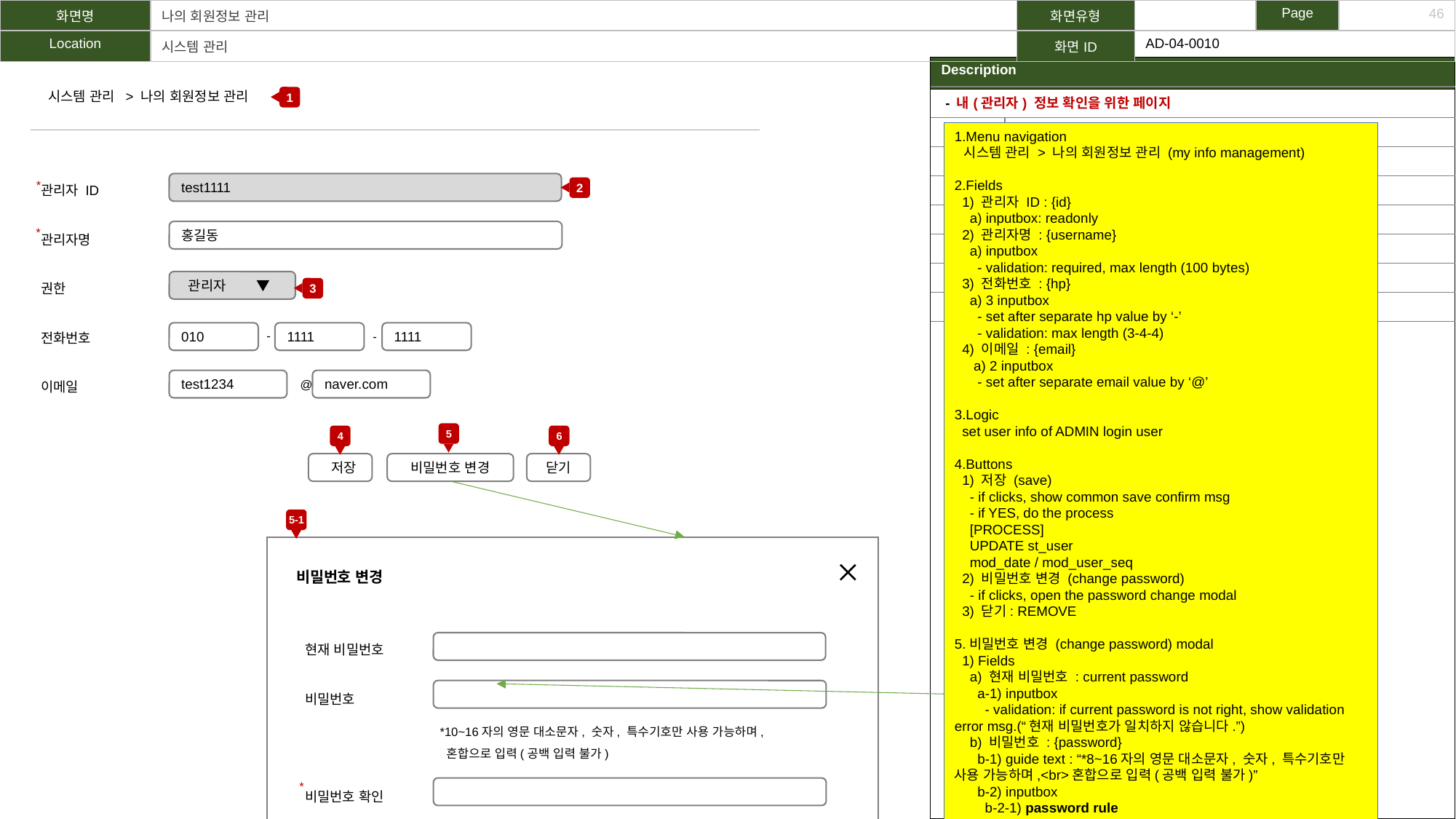

| 화면명 | 나의 회원정보 관리 | 화면유형 |  | Page |  |
| --- | --- | --- | --- | --- | --- |
| Location | 시스템 관리 | 화면ID | AD-04-0010 |  |  |
46
| Description |
| --- |
|  |
1

시스템 관리  > 나의 회원정보 관리
| - 내(관리자) 정보 확인을 위한 페이지 |  |
| --- | --- |
| 1 | - 내비게이션 |
| 2 | - 내 정보 내용 표시 |
| 3 | - 시스템 관리자 외에는 변경 불가능하게 비활성화 |
| 4 | - 저장 |
| 5 | - 비밀번호 변경 |
| 5-1 | - 비밀번호 변경 상세 |
| 6 | - 닫기 |
1.Menu navigation
  시스템 관리 > 나의 회원정보 관리 (my info management)

2.Fields
  1) 관리자 ID : {id}
    a) inputbox: readonly
  2) 관리자명 : {username}
    a) inputbox
      - validation: required, max length (100 bytes)
  3) 전화번호 : {hp}
    a) 3 inputbox
      - set after separate hp value by ‘-’
      - validation: max length (3-4-4)
  4) 이메일 : {email}
     a) 2 inputbox
      - set after separate email value by ‘@’

3.Logic
  set user info of ADMIN login user

4.Buttons
  1) 저장 (save)
    - if clicks, show common save confirm msg
    - if YES, do the process
    [PROCESS]
    UPDATE st_user
    mod_date / mod_user_seq
  2) 비밀번호 변경 (change password)
    - if clicks, open the password change modal
  3) 닫기: REMOVE

5.비밀번호 변경 (change password) modal
  1) Fields
    a) 현재 비밀번호 : current password
      a-1) inputbox
        - validation: if current password is not right, show validation error msg.(“현재 비밀번호가 일치하지 않습니다.”)
    b) 비밀번호 : {password}
      b-1) guide text : “*8~16자의 영문 대소문자, 숫자, 특수기호만 사용 가능하며,<br>혼합으로 입력(공백 입력 불가)”
      b-2) inputbox
        b-2-1) password rule
          - min length (8), max length (16), alphabet(Upper&Lower case) + number + special character
    c) 비밀번호 확인 : confirm new password
  2) Buttons
    a) 비밀번호 변경
      - if clicks, show the confirm msg.(‘비밀번호를 변경하시겠습니 까?’)
      - if YES, do the process and close the modal
      [PROCESS]
      UPDATE st_user
      mod_date / mod_user_seq
   b) 닫기 : if clicks, close the modal
관리자 ID

관리자명

권한

전화번호

이메일

*
2

test1111
*
홍길동
 관리자        ▼
3

-
010
1111
1111
-
test1234
naver.com
@
5

4

6

 저장
비밀번호 변경
닫기
5-1

비밀번호 변경
현재 비밀번호

비밀번호

비밀번호 확인

*10~16자의 영문 대소문자, 숫자, 특수기호만 사용 가능하며,
 혼합으로 입력(공백 입력 불가)
- 저장, 비밀번호 초기화 등 이벤트 발생 시, 해당 내용의 메시지 생성
- 상세 정보 중 *은 필수 정보, 회색 영역은 변경 불가 영역
*

비밀번호 변경
닫기